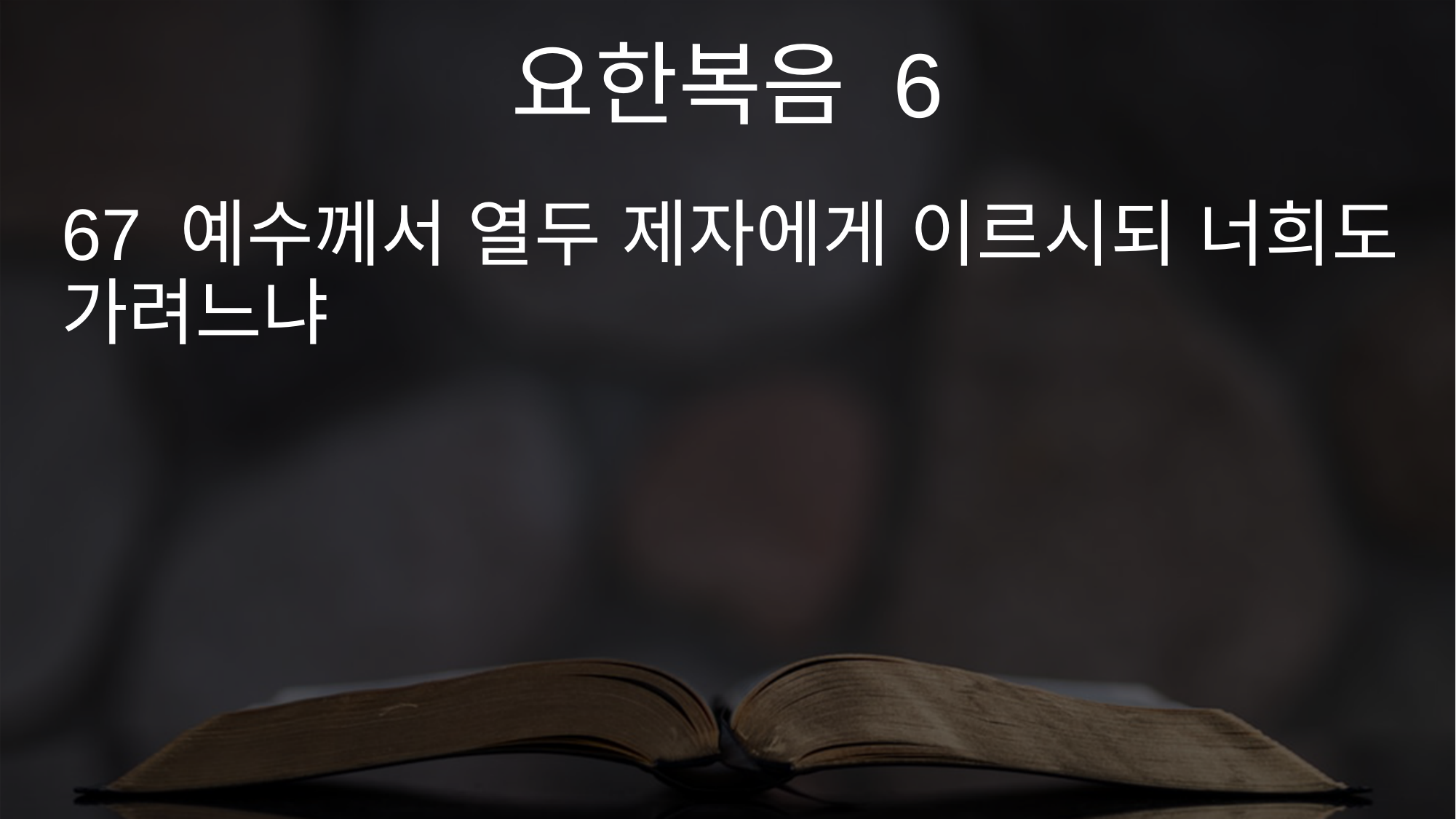

요한복음 6
67 예수께서 열두 제자에게 이르시되 너희도 가려느냐